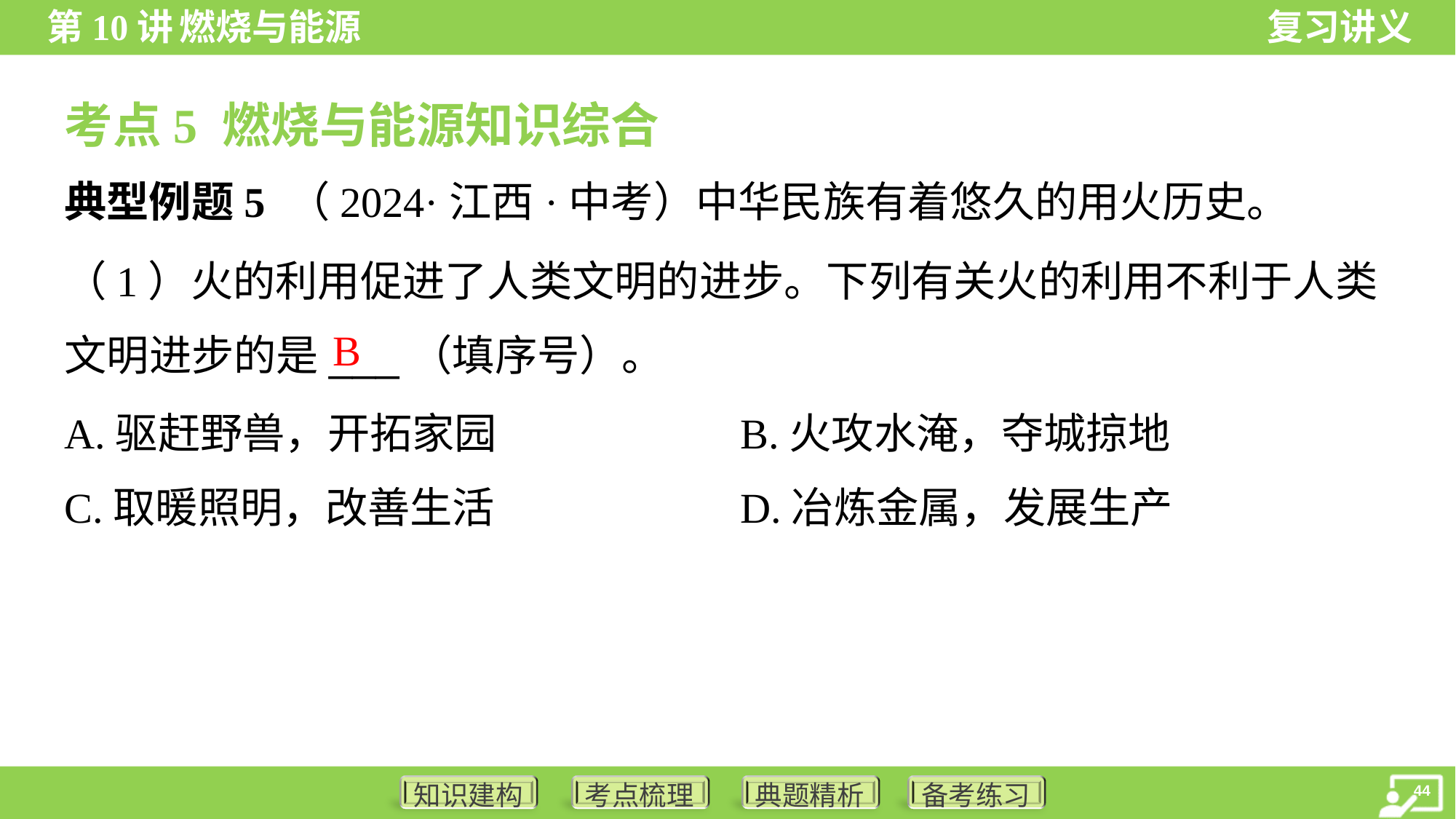

考点5 燃烧与能源知识综合
典型例题5 （2024·江西·中考）中华民族有着悠久的用火历史。
（1）火的利用促进了人类文明的进步。下列有关火的利用不利于人类
文明进步的是___（填序号）。
B
A.驱赶野兽，开拓家园	B.火攻水淹，夺城掠地
C.取暖照明，改善生活	D.冶炼金属，发展生产